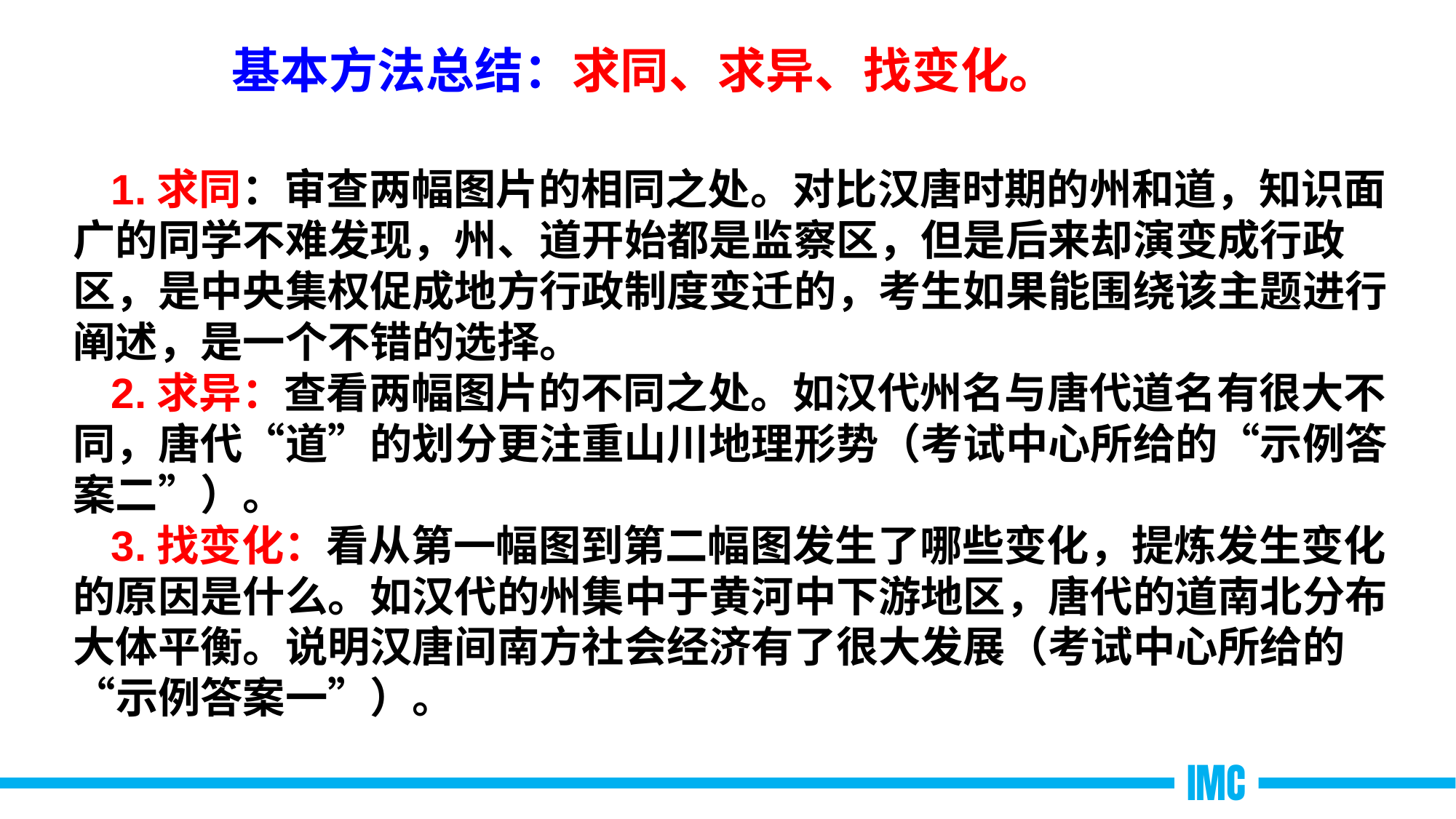

基本方法总结：求同、求异、找变化。
1.求同：审查两幅图片的相同之处。对比汉唐时期的州和道，知识面广的同学不难发现，州、道开始都是监察区，但是后来却演变成行政区，是中央集权促成地方行政制度变迁的，考生如果能围绕该主题进行阐述，是一个不错的选择。
2.求异：查看两幅图片的不同之处。如汉代州名与唐代道名有很大不同，唐代“道”的划分更注重山川地理形势（考试中心所给的“示例答案二”）。
3.找变化：看从第一幅图到第二幅图发生了哪些变化，提炼发生变化的原因是什么。如汉代的州集中于黄河中下游地区，唐代的道南北分布大体平衡。说明汉唐间南方社会经济有了很大发展（考试中心所给的“示例答案一”）。